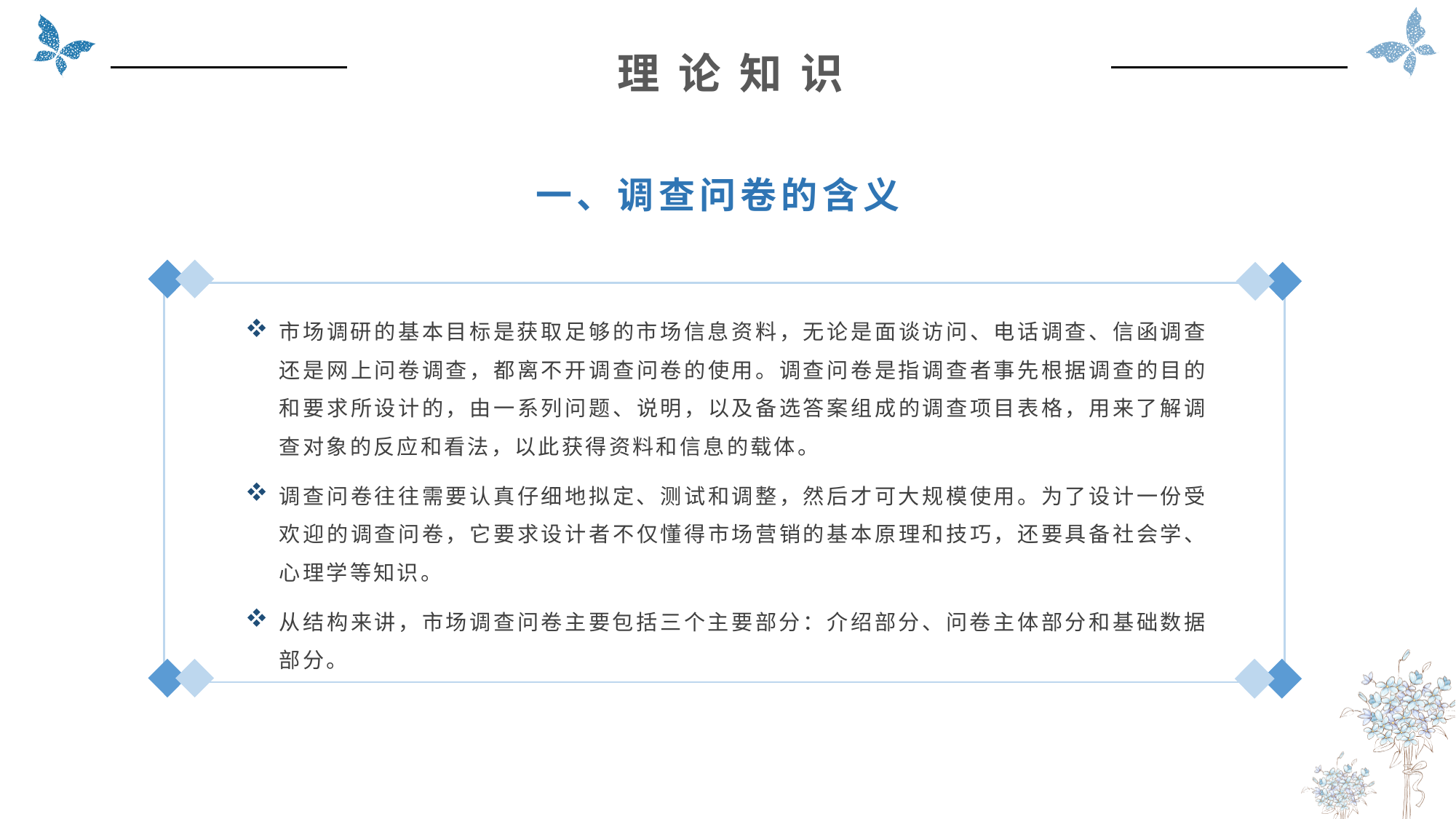

理 论 知 识
一、调查问卷的含义

市场调研的基本目标是获取足够的市场信息资料，无论是面谈访问、电话调查、信函调查还是网上问卷调查，都离不开调查问卷的使用。调查问卷是指调查者事先根据调查的目的和要求所设计的，由一系列问题、说明，以及备选答案组成的调查项目表格，用来了解调查对象的反应和看法，以此获得资料和信息的载体。
调查问卷往往需要认真仔细地拟定、测试和调整，然后才可大规模使用。为了设计一份受欢迎的调查问卷，它要求设计者不仅懂得市场营销的基本原理和技巧，还要具备社会学、心理学等知识。
从结构来讲，市场调查问卷主要包括三个主要部分：介绍部分、问卷主体部分和基础数据部分。